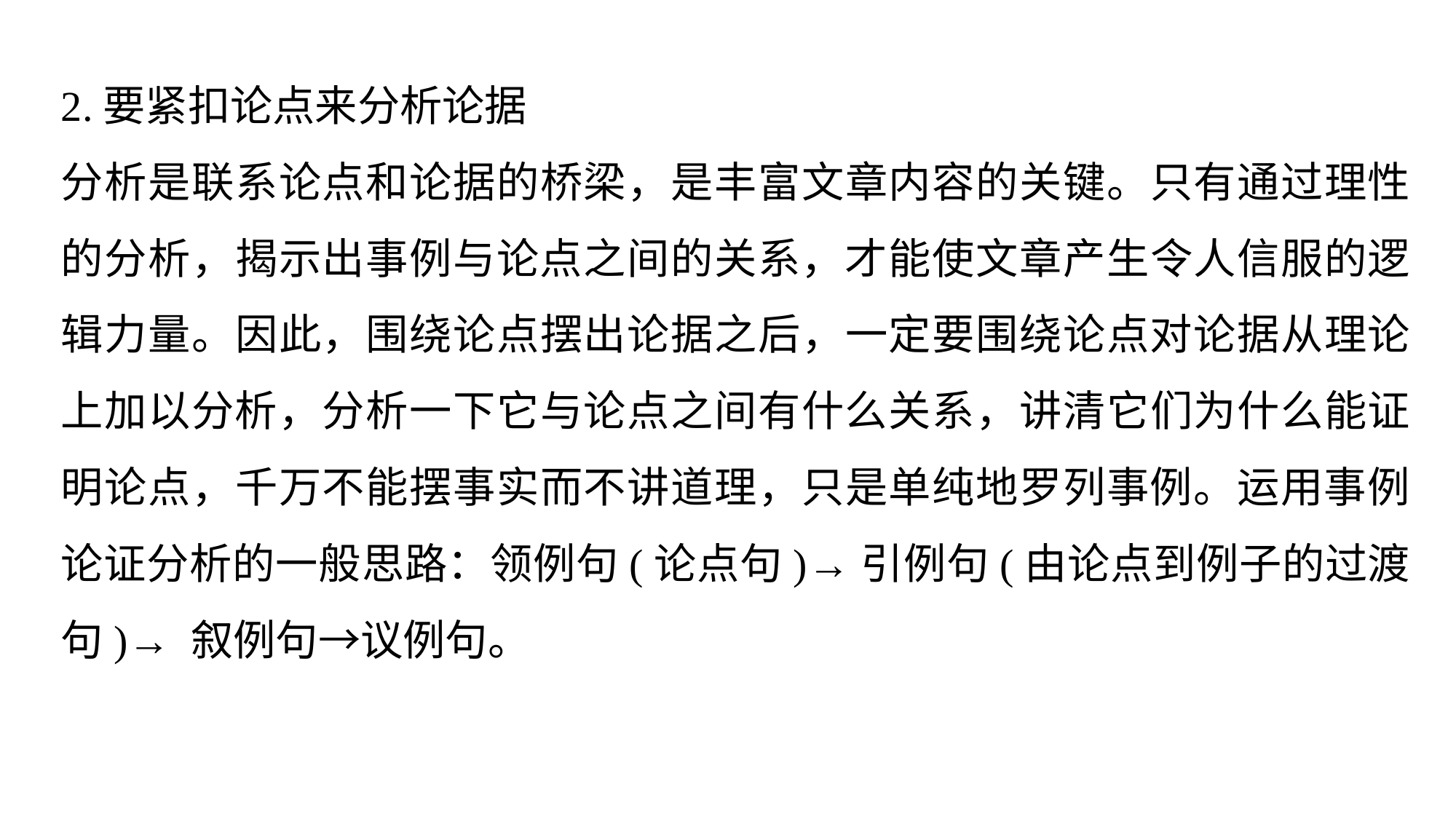

2.要紧扣论点来分析论据
分析是联系论点和论据的桥梁，是丰富文章内容的关键。只有通过理性的分析，揭示出事例与论点之间的关系，才能使文章产生令人信服的逻辑力量。因此，围绕论点摆出论据之后，一定要围绕论点对论据从理论上加以分析，分析一下它与论点之间有什么关系，讲清它们为什么能证明论点，千万不能摆事实而不讲道理，只是单纯地罗列事例。运用事例论证分析的一般思路：领例句(论点句)→引例句(由论点到例子的过渡句)→ 叙例句→议例句。